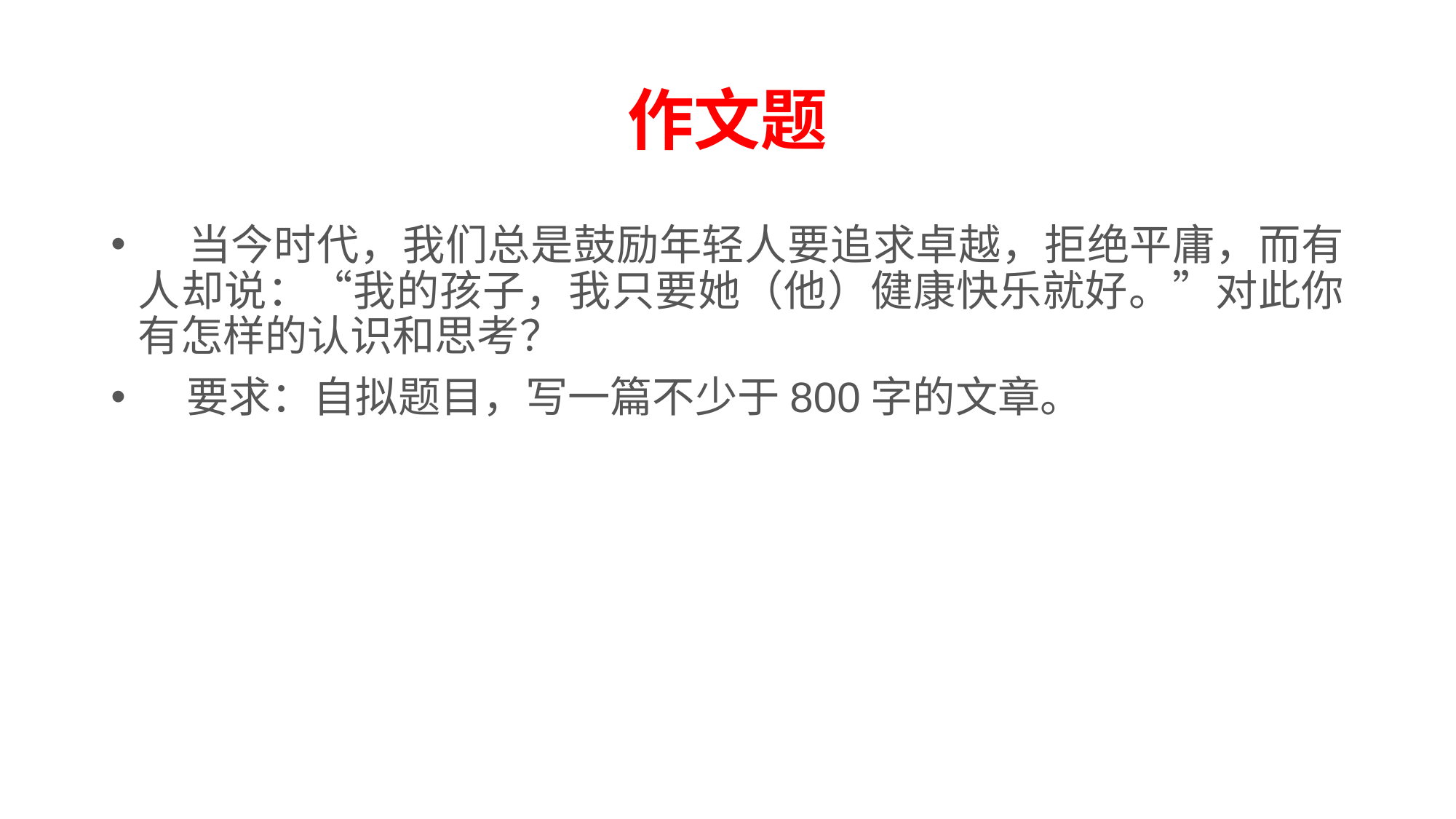

# 作文题
    当今时代，我们总是鼓励年轻人要追求卓越，拒绝平庸，而有人却说：“我的孩子，我只要她（他）健康快乐就好。”对此你有怎样的认识和思考？
    要求：自拟题目，写一篇不少于800字的文章。